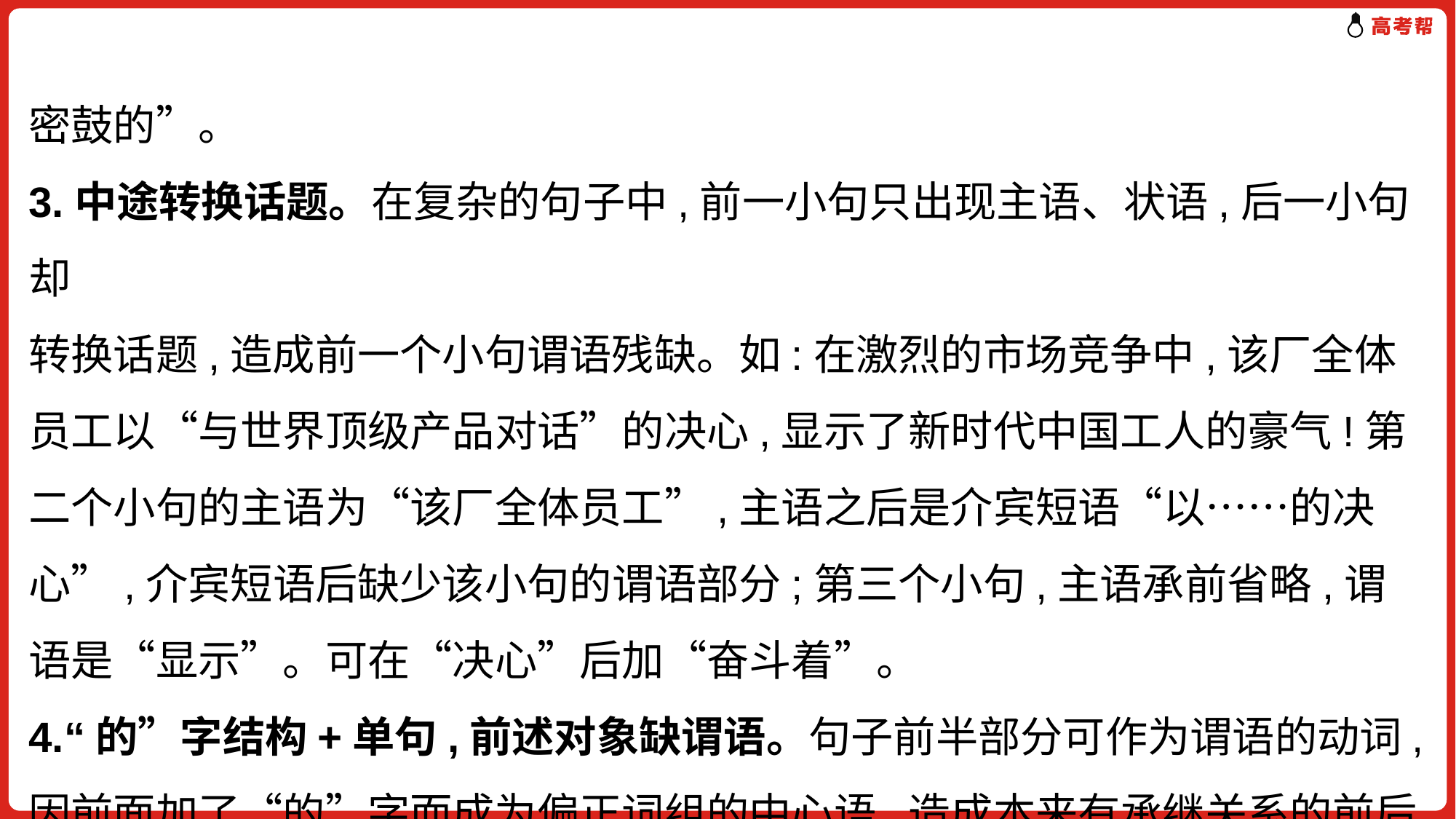

密鼓的”。
3.中途转换话题。在复杂的句子中,前一小句只出现主语、状语,后一小句却
转换话题,造成前一个小句谓语残缺。如:在激烈的市场竞争中,该厂全体员工以“与世界顶级产品对话”的决心,显示了新时代中国工人的豪气!第二个小句的主语为“该厂全体员工”,主语之后是介宾短语“以……的决心”,介宾短语后缺少该小句的谓语部分;第三个小句,主语承前省略,谓语是“显示”。可在“决心”后加“奋斗着”。
4.“的”字结构+单句,前述对象缺谓语。句子前半部分可作为谓语的动词,因前面加了“的”字而成为偏正词组的中心语,造成本来有承继关系的前后